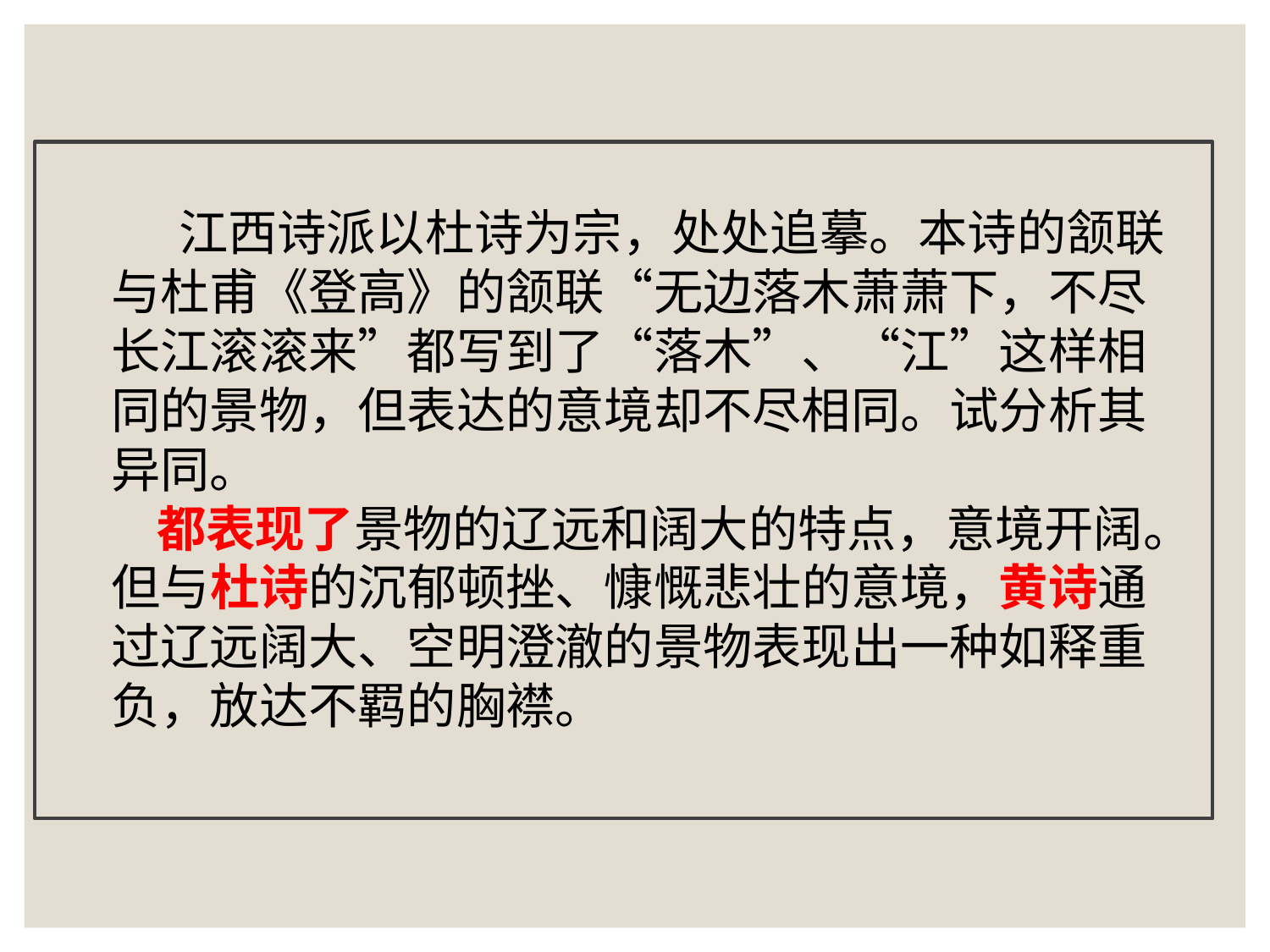

江西诗派以杜诗为宗，处处追摹。本诗的颔联与杜甫《登高》的颔联“无边落木萧萧下，不尽长江滚滚来”都写到了“落木”、“江”这样相同的景物，但表达的意境却不尽相同。试分析其异同。
   都表现了景物的辽远和阔大的特点，意境开阔。但与杜诗的沉郁顿挫、慷慨悲壮的意境，黄诗通过辽远阔大、空明澄澈的景物表现出一种如释重负，放达不羁的胸襟。